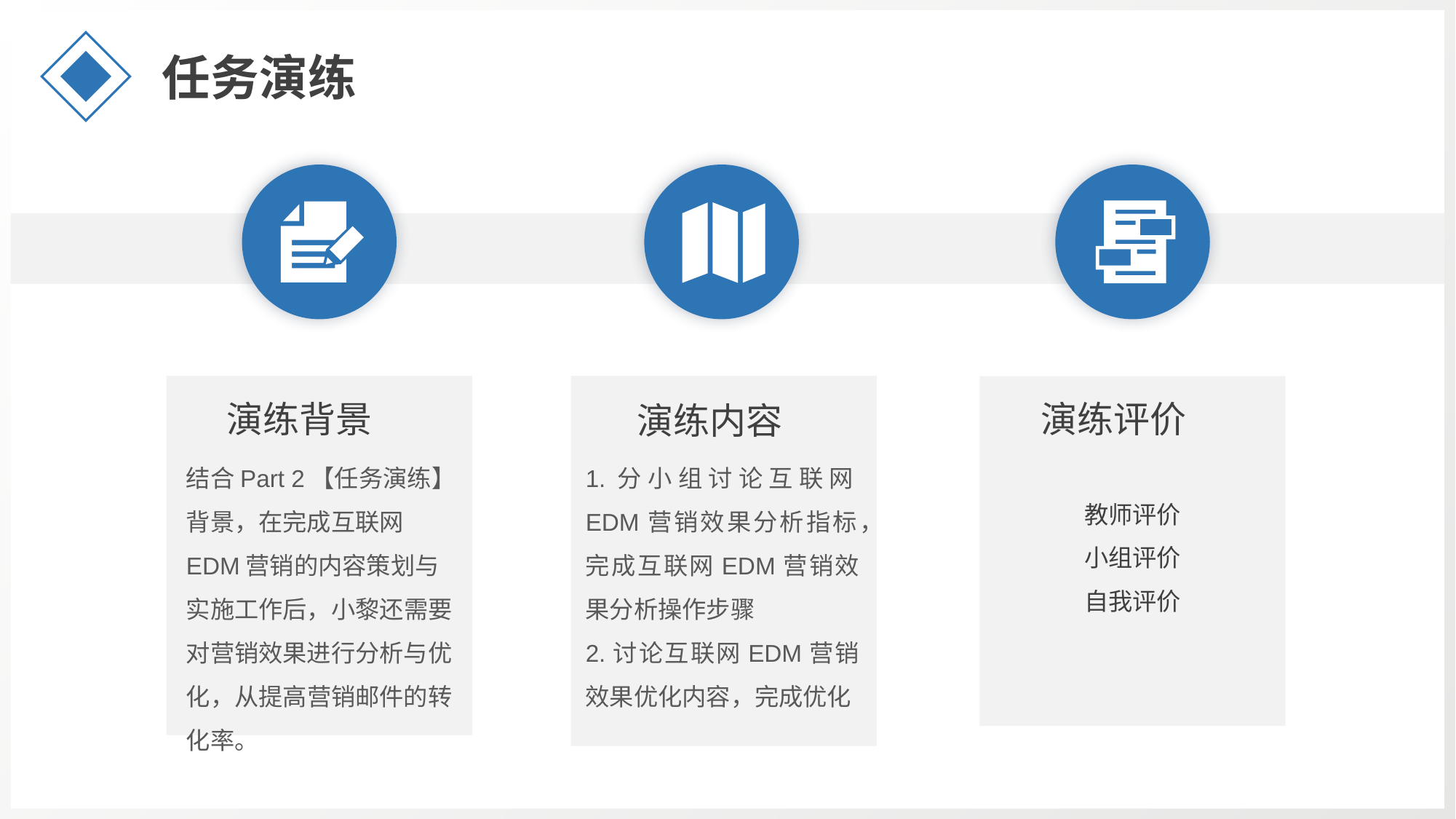

任务演练

演练背景
演练评价
演练内容
1.分小组讨论互联网EDM营销效果分析指标，完成互联网EDM营销效果分析操作步骤
2.讨论互联网EDM营销效果优化内容，完成优化
结合Part 2【任务演练】背景，在完成互联网EDM营销的内容策划与实施工作后，小黎还需要对营销效果进行分析与优化，从提高营销邮件的转化率。
教师评价
小组评价
自我评价